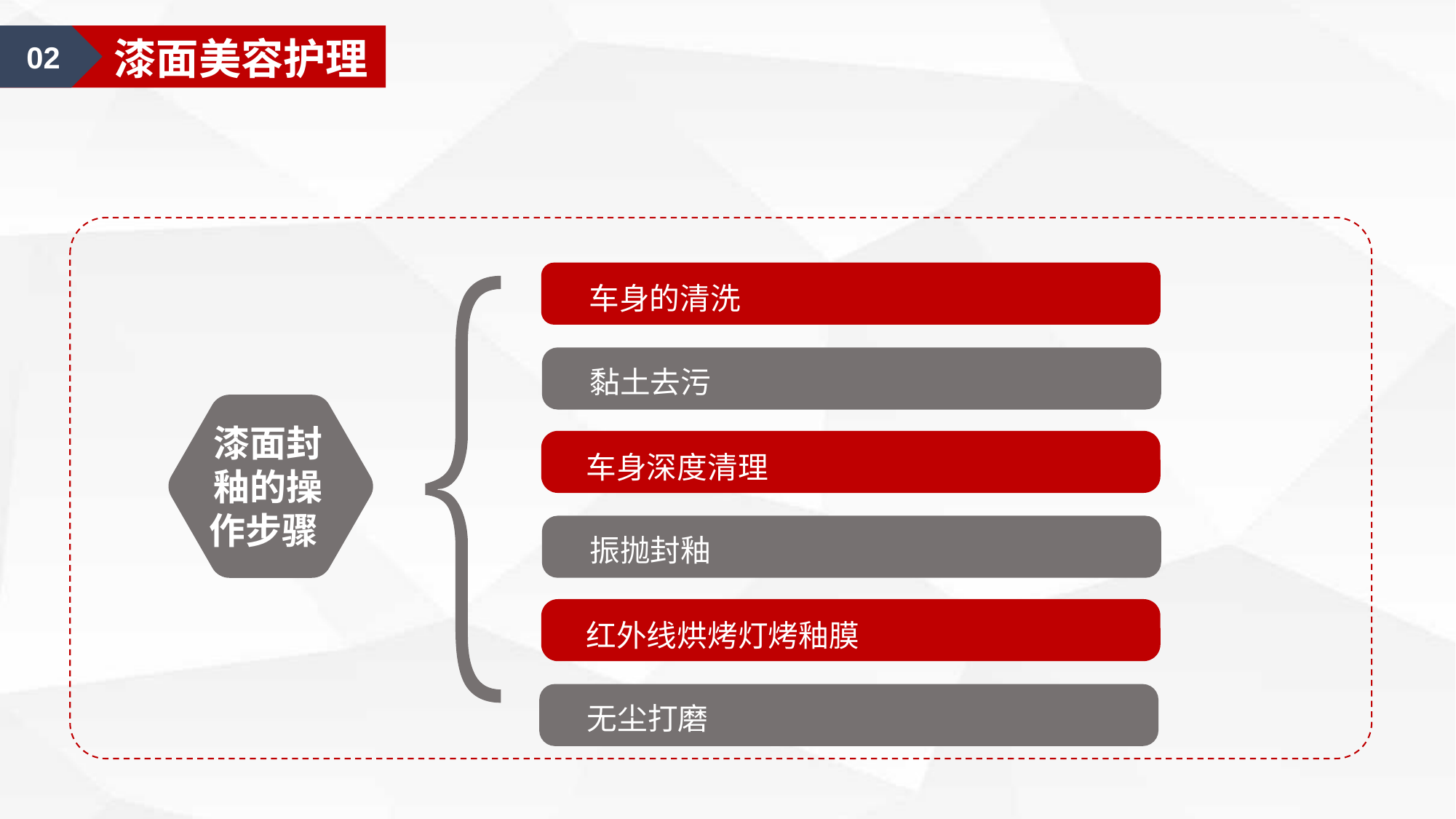

02
漆面美容护理

车身的清洗

黏土去污

漆面封釉的操作步骤

车身深度清理

振抛封釉

红外线烘烤灯烤釉膜

无尘打磨